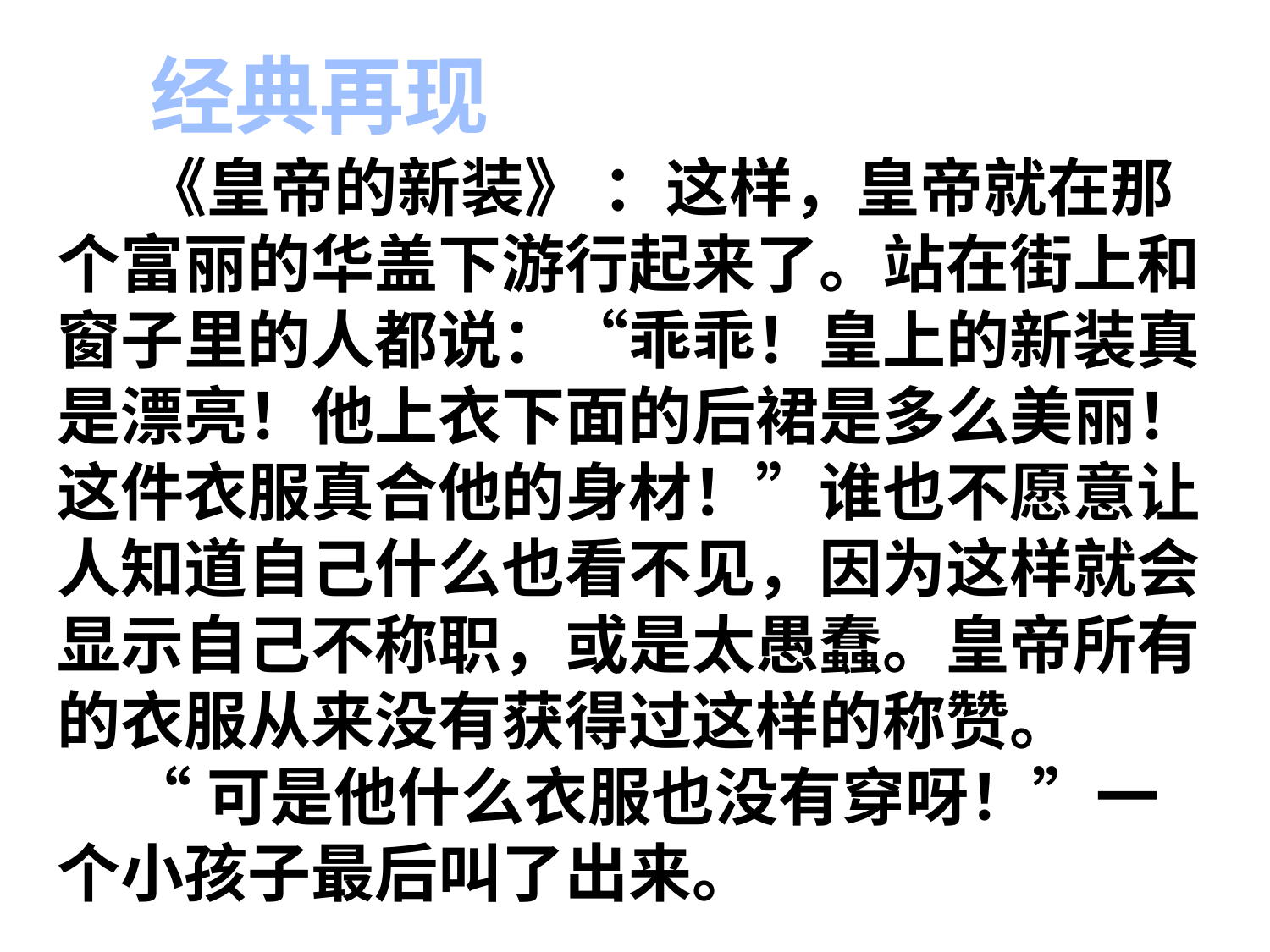

经典再现
  《皇帝的新装》 ：这样，皇帝就在那个富丽的华盖下游行起来了。站在街上和窗子里的人都说：“乖乖！皇上的新装真是漂亮！他上衣下面的后裙是多么美丽！这件衣服真合他的身材！”谁也不愿意让人知道自己什么也看不见，因为这样就会显示自己不称职，或是太愚蠢。皇帝所有的衣服从来没有获得过这样的称赞。
  “可是他什么衣服也没有穿呀！”一个小孩子最后叫了出来。